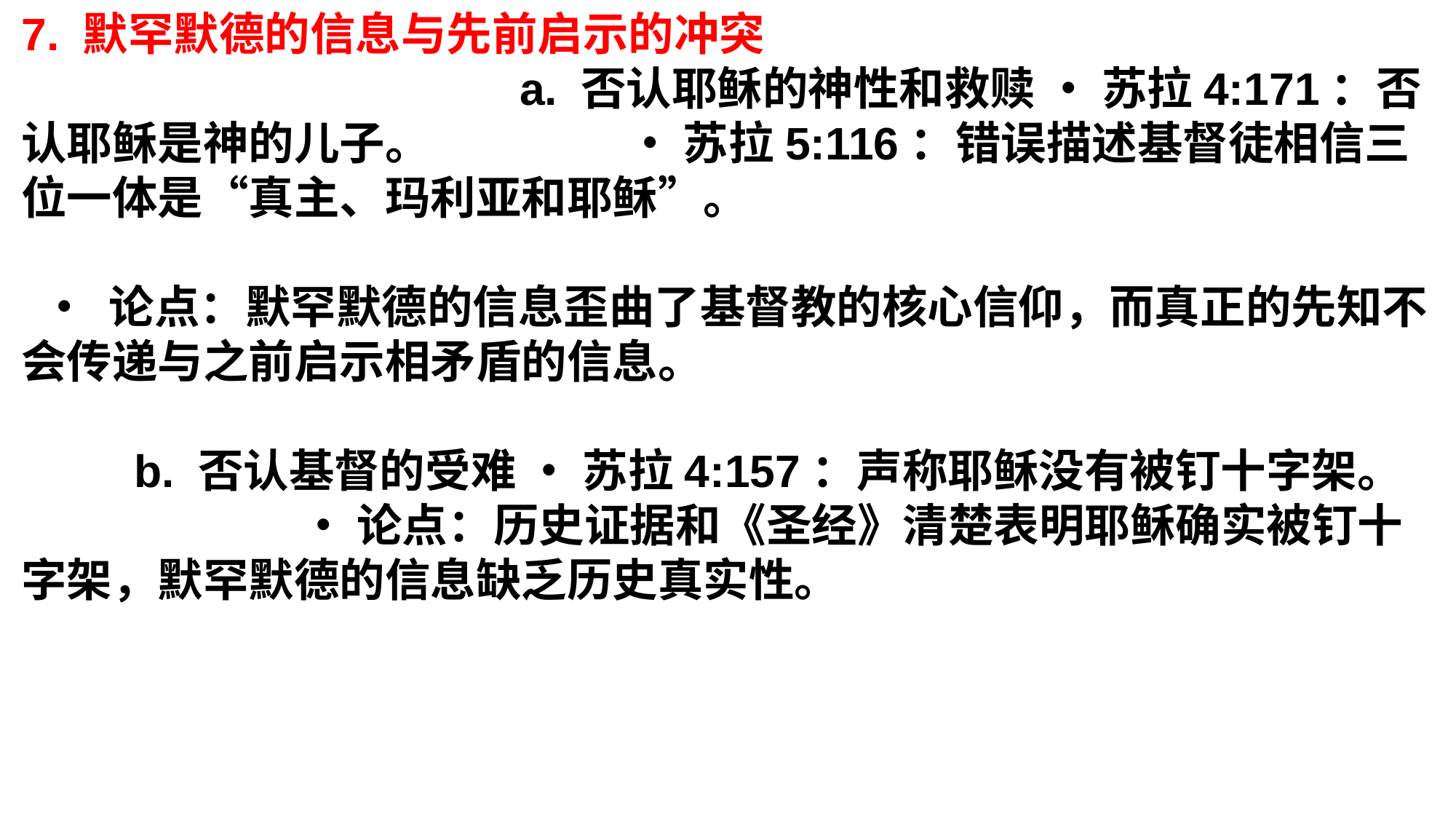

7. 默罕默德的信息与先前启示的冲突                                                                                                                 a. 否认耶稣的神性和救赎 • 苏拉4:171：否认耶稣是神的儿子。                   • 苏拉5:116：错误描述基督徒相信三位一体是“真主、玛利亚和耶稣”。

  • 论点：默罕默德的信息歪曲了基督教的核心信仰，而真正的先知不会传递与之前启示相矛盾的信息。
                                                                                                                           b. 否认基督的受难 • 苏拉4:157：声称耶稣没有被钉十字架。                                • 论点：历史证据和《圣经》清楚表明耶稣确实被钉十字架，默罕默德的信息缺乏历史真实性。